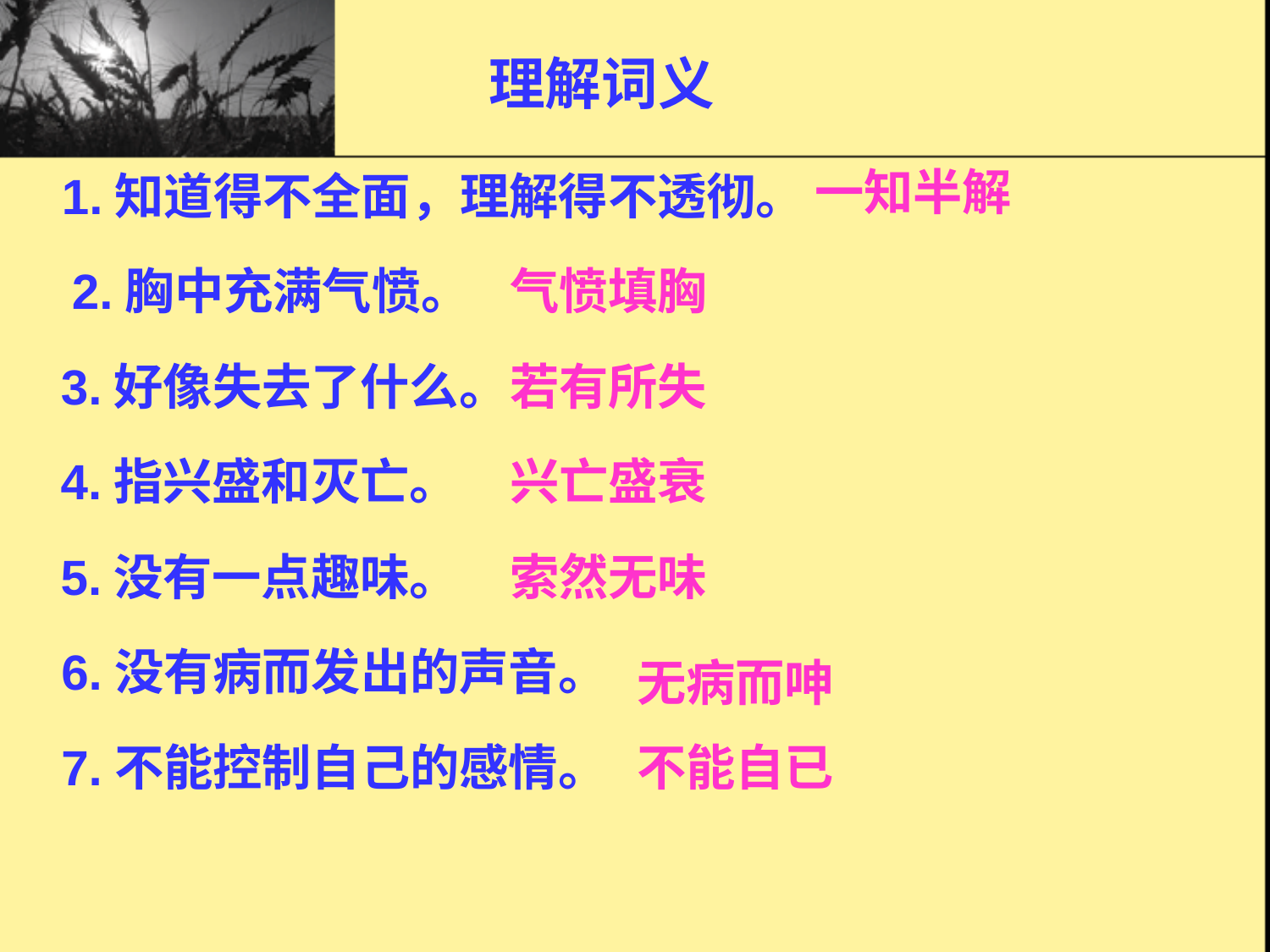

理解词义
一知半解
气愤填胸
若有所失
兴亡盛衰
索然无味
无病而呻
不能自已
1.知道得不全面，理解得不透彻。
2.胸中充满气愤。
3.好像失去了什么。
4.指兴盛和灭亡。
5.没有一点趣味。
6.没有病而发出的声音。
7.不能控制自己的感情。